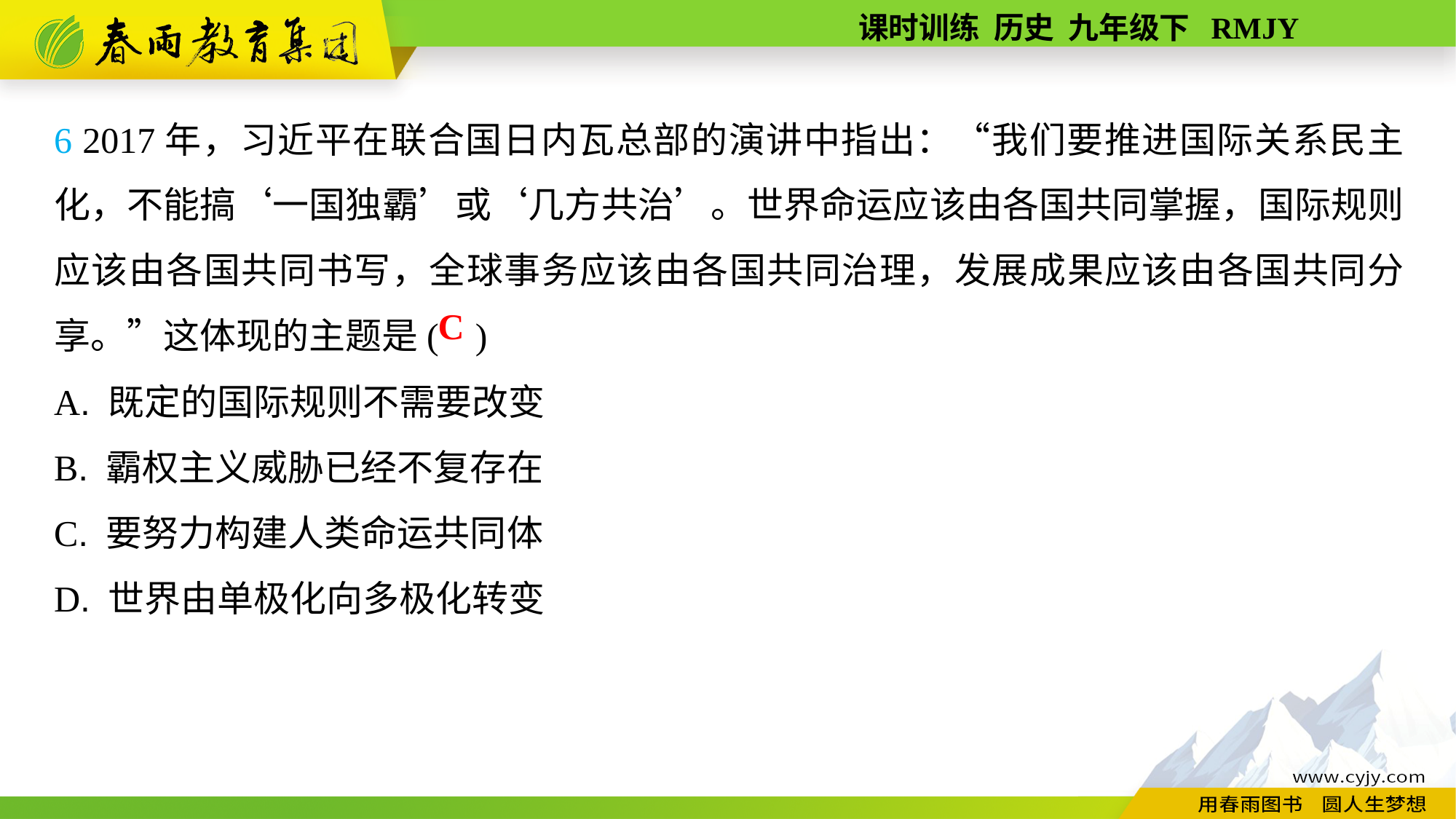

6 2017年，习近平在联合国日内瓦总部的演讲中指出：“我们要推进国际关系民主化，不能搞‘一国独霸’或‘几方共治’。世界命运应该由各国共同掌握，国际规则应该由各国共同书写，全球事务应该由各国共同治理，发展成果应该由各国共同分享。”这体现的主题是(    )
A. 既定的国际规则不需要改变
B. 霸权主义威胁已经不复存在
C. 要努力构建人类命运共同体
D. 世界由单极化向多极化转变

C